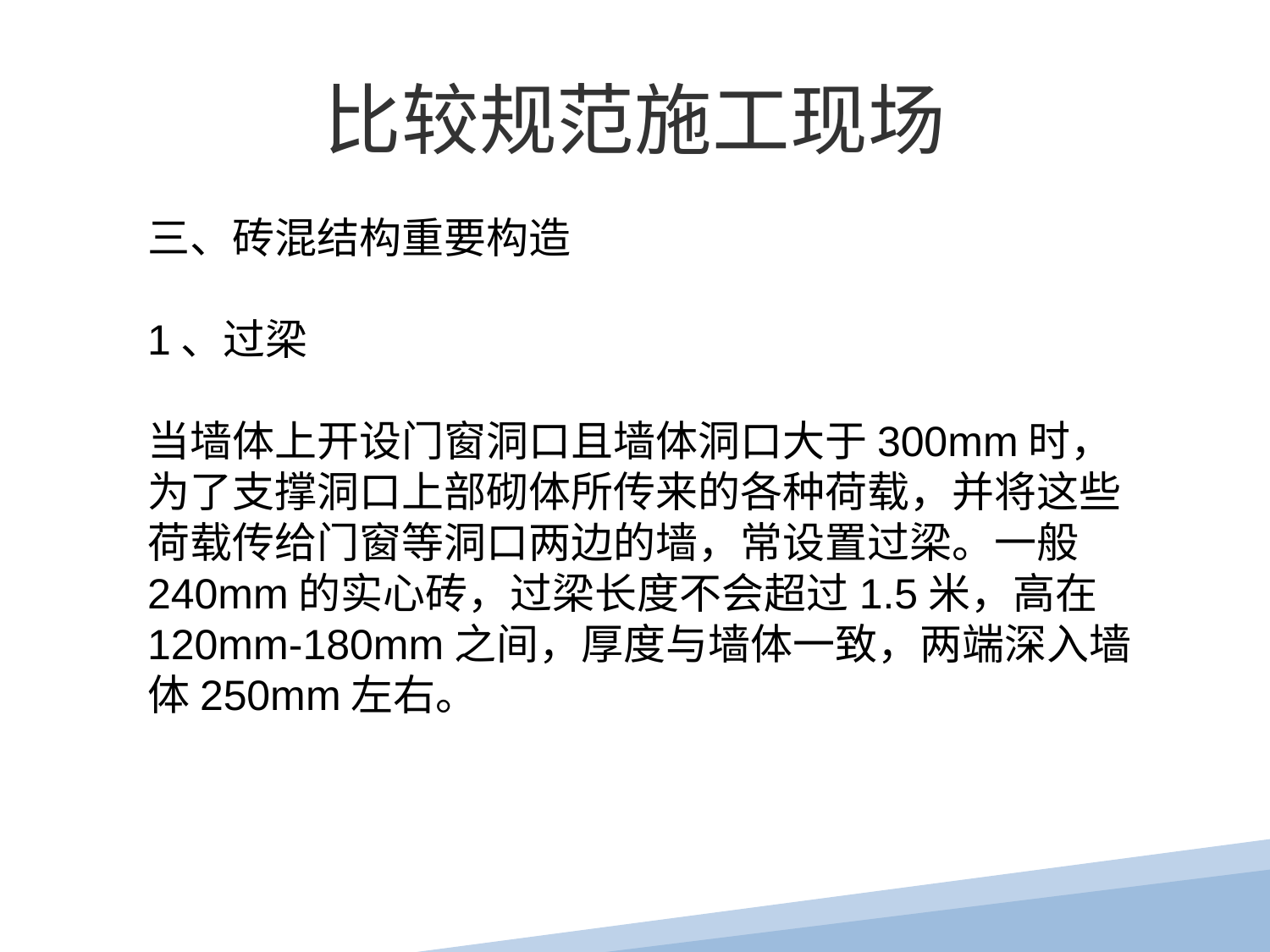

比较规范施工现场
三、砖混结构重要构造

1、过梁

当墙体上开设门窗洞口且墙体洞口大于300mm时，为了支撑洞口上部砌体所传来的各种荷载，并将这些荷载传给门窗等洞口两边的墙，常设置过梁。一般240mm的实心砖，过梁长度不会超过1.5米，高在120mm-180mm之间，厚度与墙体一致，两端深入墙体250mm左右。